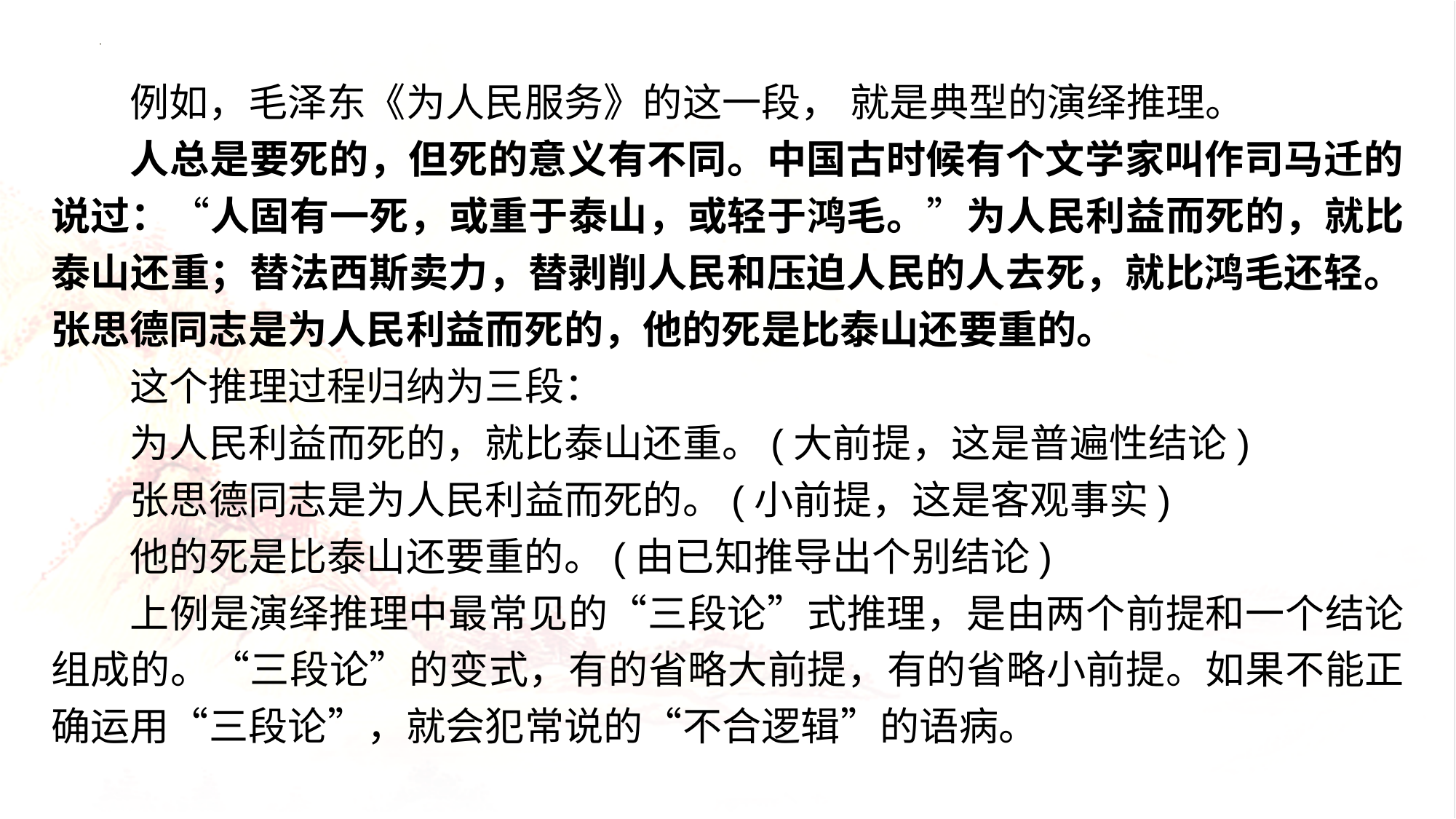

例如，毛泽东《为人民服务》的这一段， 就是典型的演绎推理。
人总是要死的，但死的意义有不同。中国古时候有个文学家叫作司马迁的说过：“人固有一死，或重于泰山，或轻于鸿毛。”为人民利益而死的，就比泰山还重；替法西斯卖力，替剥削人民和压迫人民的人去死，就比鸿毛还轻。张思德同志是为人民利益而死的，他的死是比泰山还要重的。
这个推理过程归纳为三段：
为人民利益而死的，就比泰山还重。(大前提，这是普遍性结论)
张思德同志是为人民利益而死的。(小前提，这是客观事实)
他的死是比泰山还要重的。(由已知推导出个别结论)
上例是演绎推理中最常见的“三段论”式推理，是由两个前提和一个结论组成的。“三段论”的变式，有的省略大前提，有的省略小前提。如果不能正确运用“三段论”，就会犯常说的“不合逻辑”的语病。